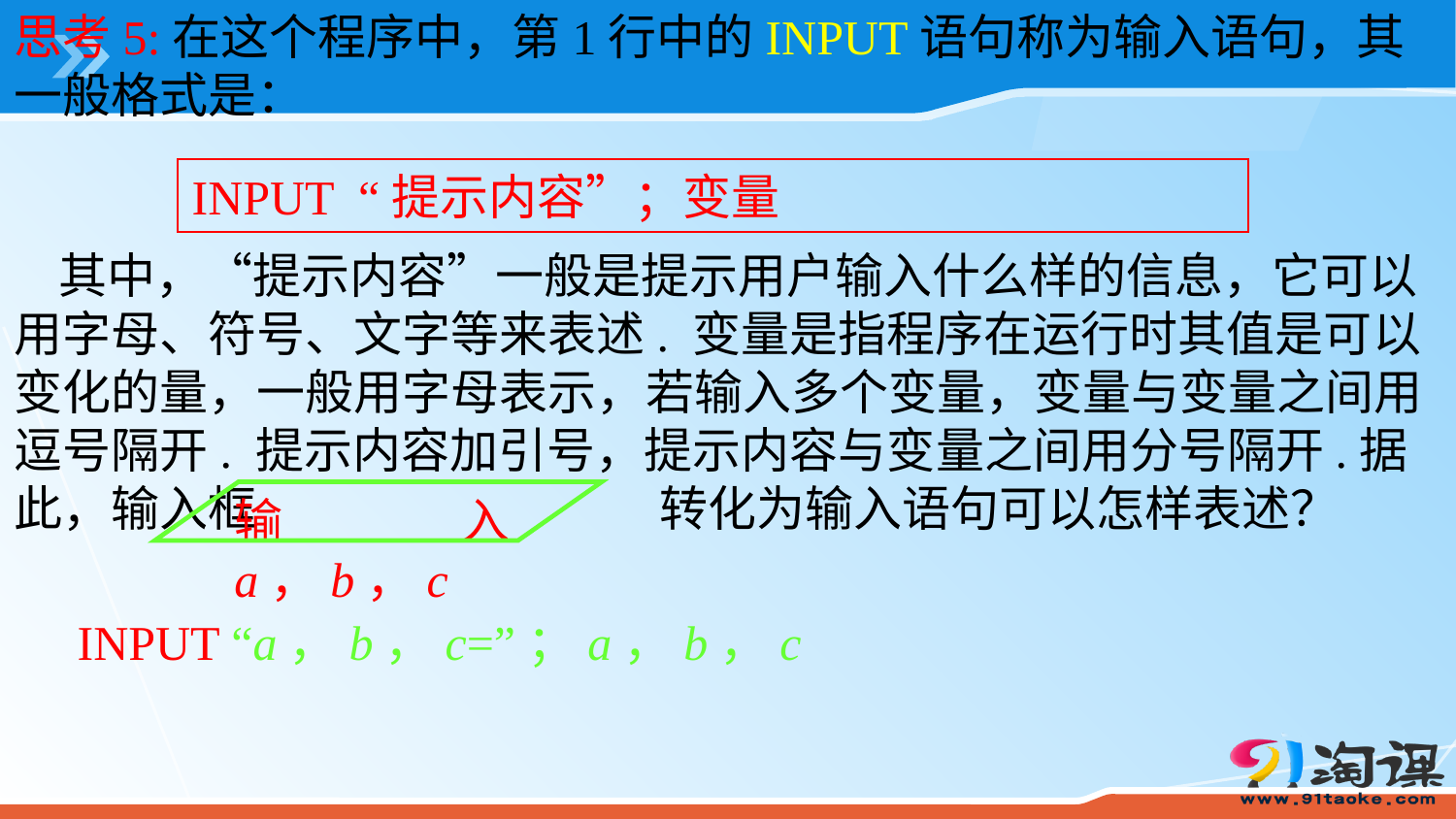

思考5:在这个程序中，第1行中的INPUT语句称为输入语句，其一般格式是：
INPUT  “提示内容”；变量
   其中，“提示内容”一般是提示用户输入什么样的信息，它可以用字母、符号、文字等来表述. 变量是指程序在运行时其值是可以变化的量，一般用字母表示，若输入多个变量，变量与变量之间用逗号隔开. 提示内容加引号，提示内容与变量之间用分号隔开.据此，输入框                                     转化为输入语句可以怎样表述？

输入a，b，c
INPUT “a，b，c=”；a，b，c